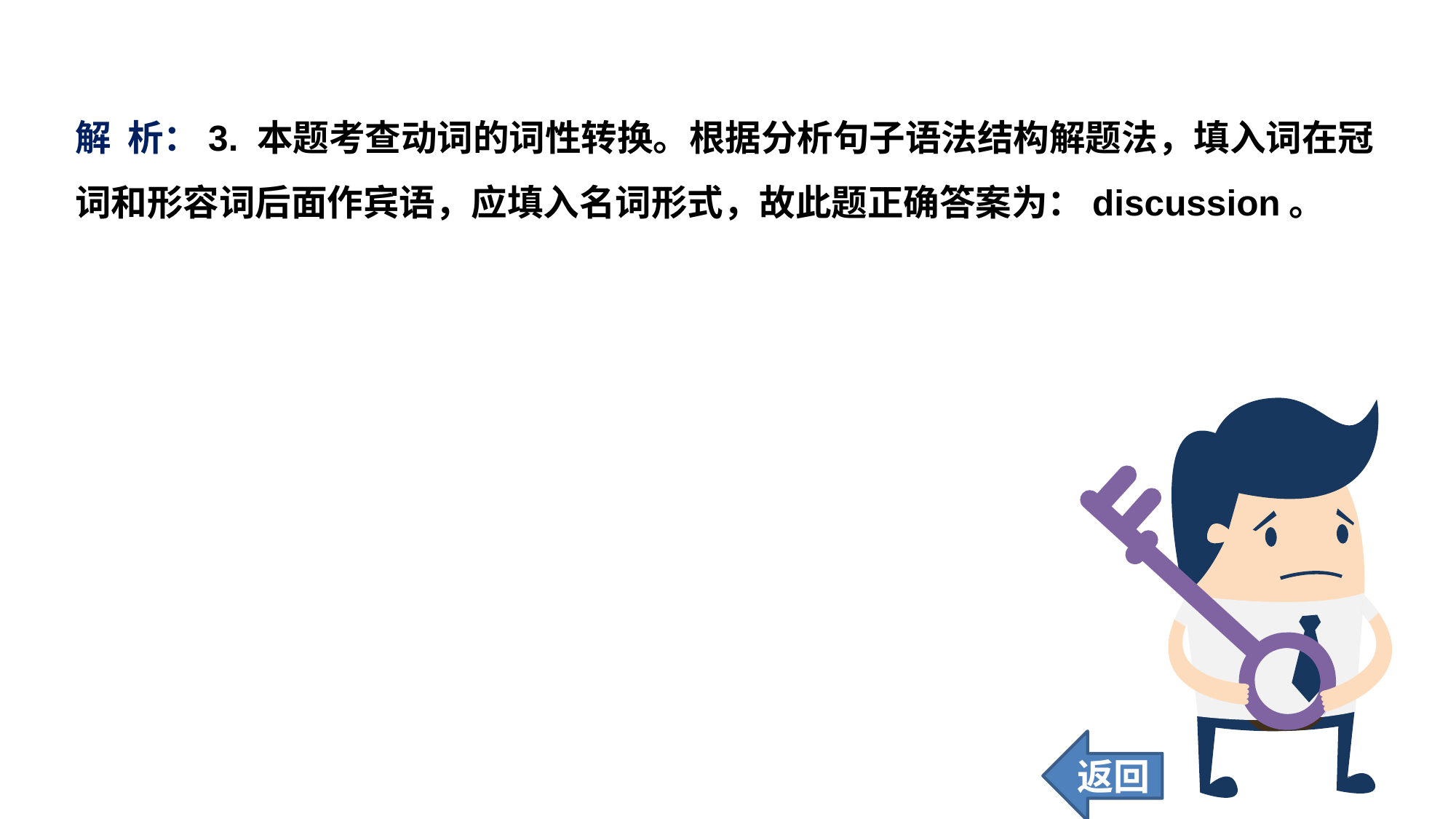

解  析：3. 本题考查动词的词性转换。根据分析句子语法结构解题法，填入词在冠词和形容词后面作宾语，应填入名词形式，故此题正确答案为：discussion。

返回
126